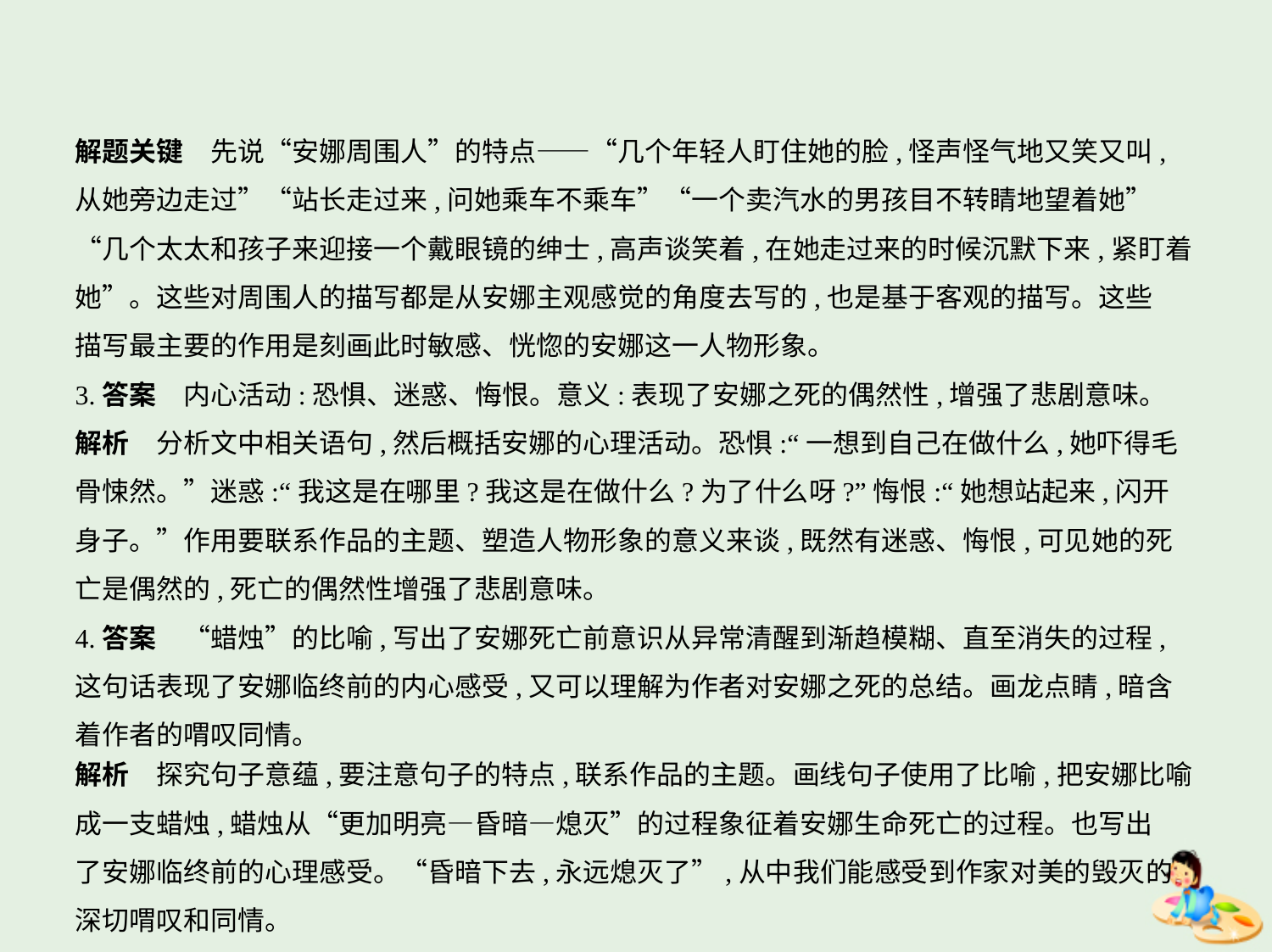

解题关键　先说“安娜周围人”的特点——“几个年轻人盯住她的脸,怪声怪气地又笑又叫,
从她旁边走过”“站长走过来,问她乘车不乘车”“一个卖汽水的男孩目不转睛地望着她”
“几个太太和孩子来迎接一个戴眼镜的绅士,高声谈笑着,在她走过来的时候沉默下来,紧盯着
她”。这些对周围人的描写都是从安娜主观感觉的角度去写的,也是基于客观的描写。这些
描写最主要的作用是刻画此时敏感、恍惚的安娜这一人物形象。
3.答案　内心活动:恐惧、迷惑、悔恨。意义:表现了安娜之死的偶然性,增强了悲剧意味。
解析　分析文中相关语句,然后概括安娜的心理活动。恐惧:“一想到自己在做什么,她吓得毛
骨悚然。”迷惑:“我这是在哪里?我这是在做什么?为了什么呀?”悔恨:“她想站起来,闪开
身子。”作用要联系作品的主题、塑造人物形象的意义来谈,既然有迷惑、悔恨,可见她的死
亡是偶然的,死亡的偶然性增强了悲剧意味。
4.答案　“蜡烛”的比喻,写出了安娜死亡前意识从异常清醒到渐趋模糊、直至消失的过程,
这句话表现了安娜临终前的内心感受,又可以理解为作者对安娜之死的总结。画龙点睛,暗含
着作者的喟叹同情。
解析　探究句子意蕴,要注意句子的特点,联系作品的主题。画线句子使用了比喻,把安娜比喻
成一支蜡烛,蜡烛从“更加明亮—昏暗—熄灭”的过程象征着安娜生命死亡的过程。也写出
了安娜临终前的心理感受。“昏暗下去,永远熄灭了”,从中我们能感受到作家对美的毁灭的
深切喟叹和同情。